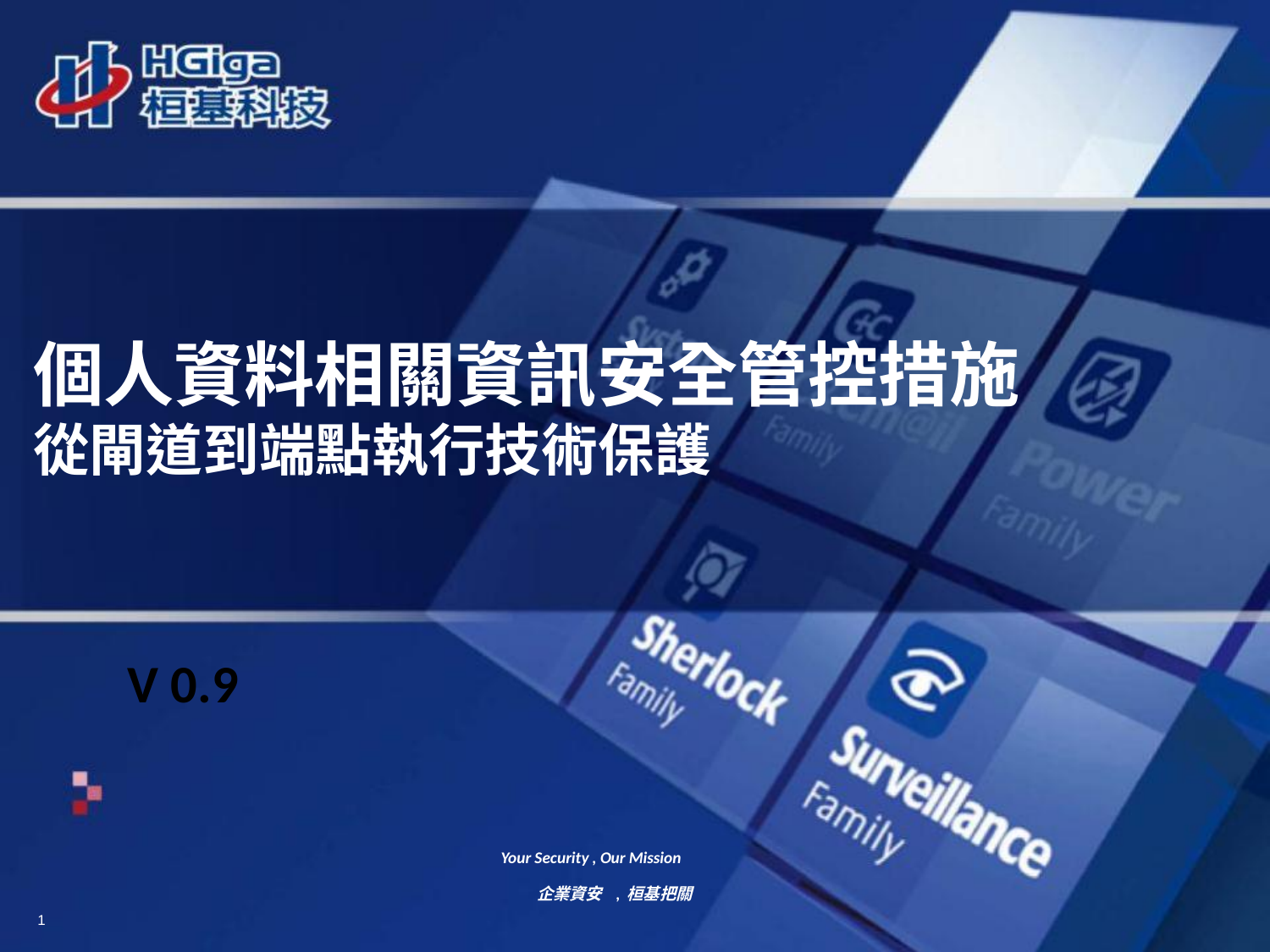

個人資料相關資訊安全管控措施
從閘道到端點執行技術保護
V 0.9
Your Security , Our Mission
企業資安  ,桓基把關

1